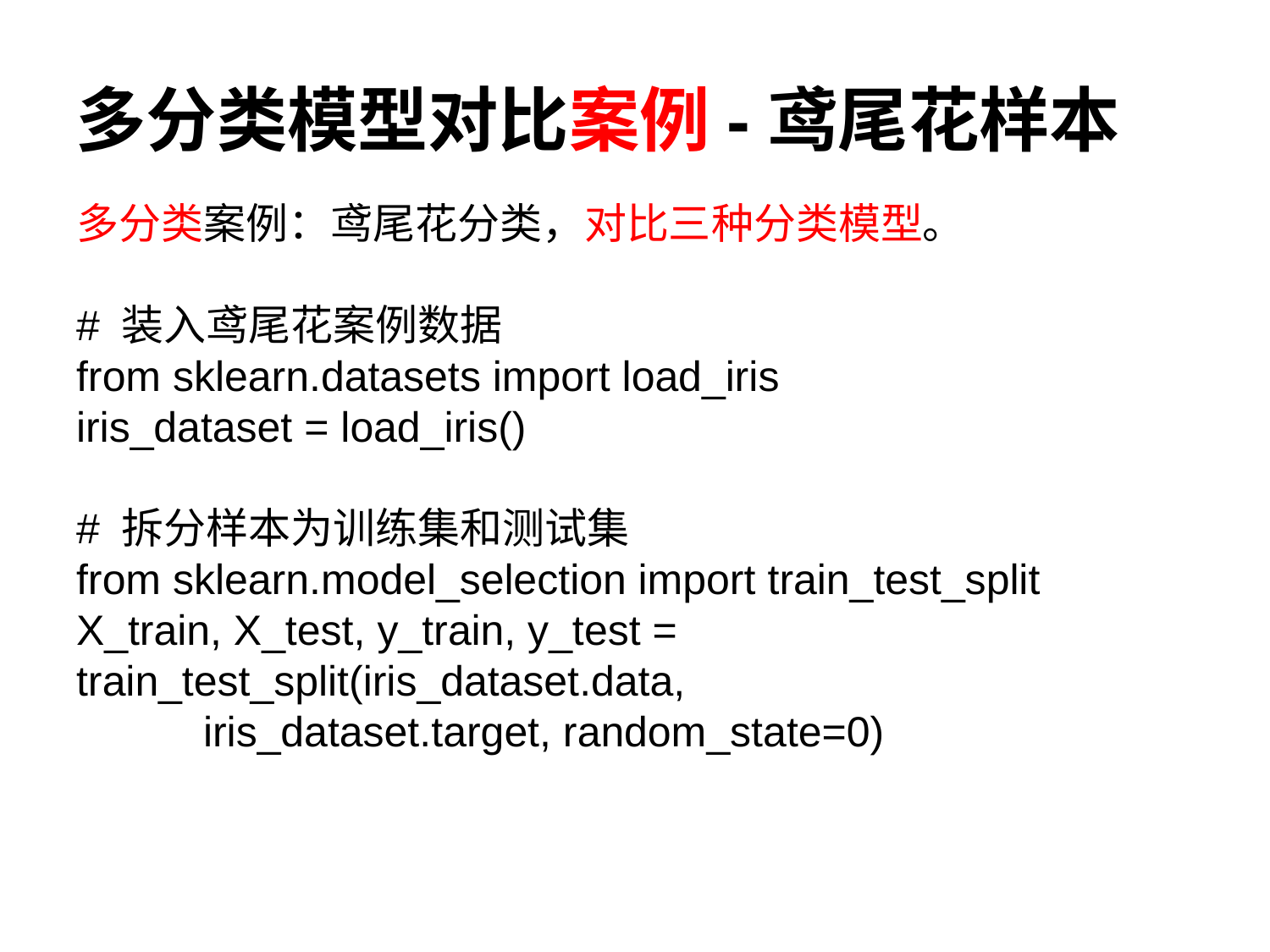

# 多分类模型对比案例-鸢尾花样本
多分类案例：鸢尾花分类，对比三种分类模型。

# 装入鸢尾花案例数据
from sklearn.datasets import load_iris
iris_dataset = load_iris()

# 拆分样本为训练集和测试集
from sklearn.model_selection import train_test_split
X_train, X_test, y_train, y_test =  	train_test_split(iris_dataset.data,
	iris_dataset.target, random_state=0)